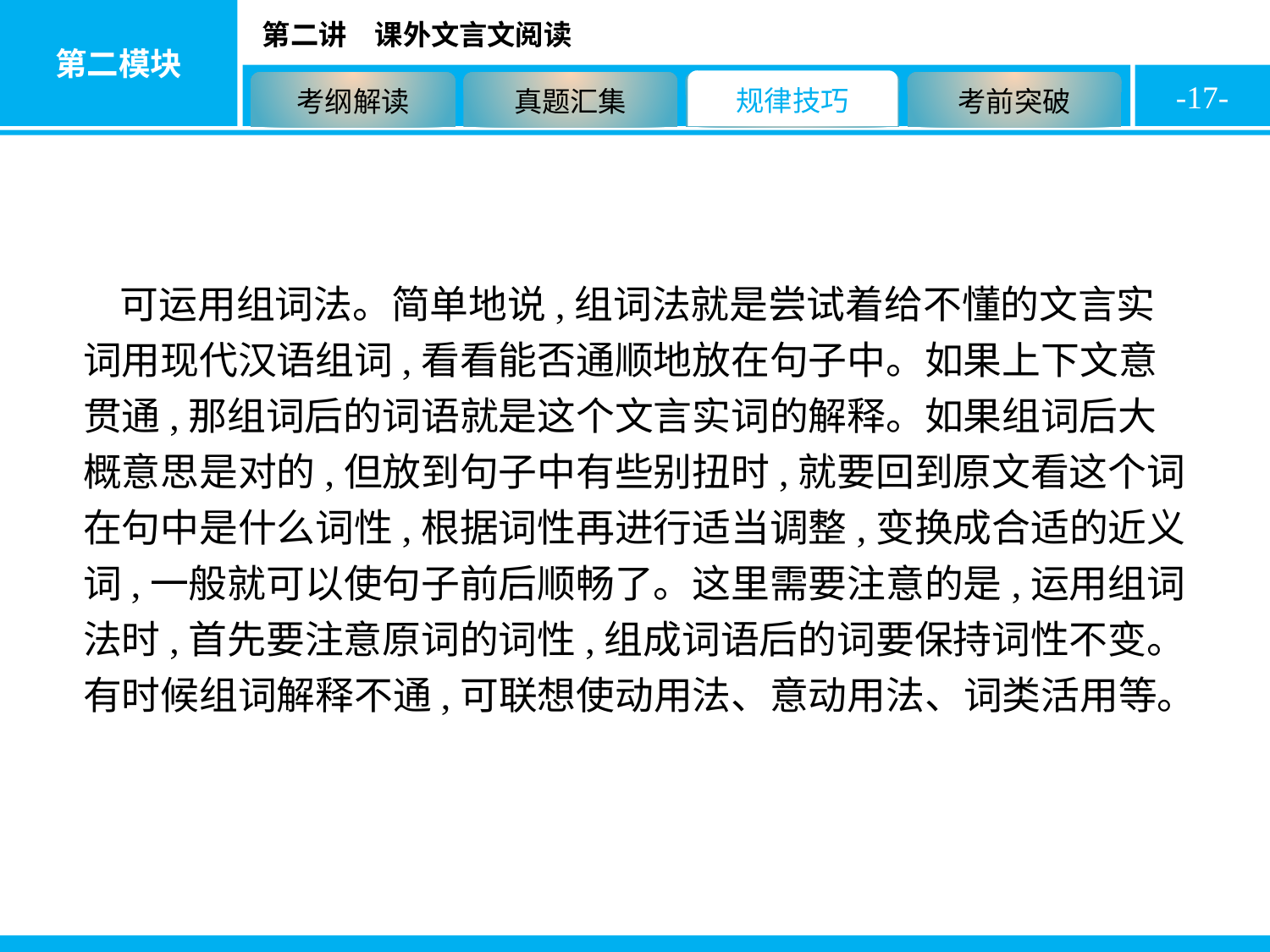

-17-
可运用组词法。简单地说,组词法就是尝试着给不懂的文言实词用现代汉语组词,看看能否通顺地放在句子中。如果上下文意贯通,那组词后的词语就是这个文言实词的解释。如果组词后大概意思是对的,但放到句子中有些别扭时,就要回到原文看这个词在句中是什么词性,根据词性再进行适当调整,变换成合适的近义词,一般就可以使句子前后顺畅了。这里需要注意的是,运用组词法时,首先要注意原词的词性,组成词语后的词要保持词性不变。有时候组词解释不通,可联想使动用法、意动用法、词类活用等。